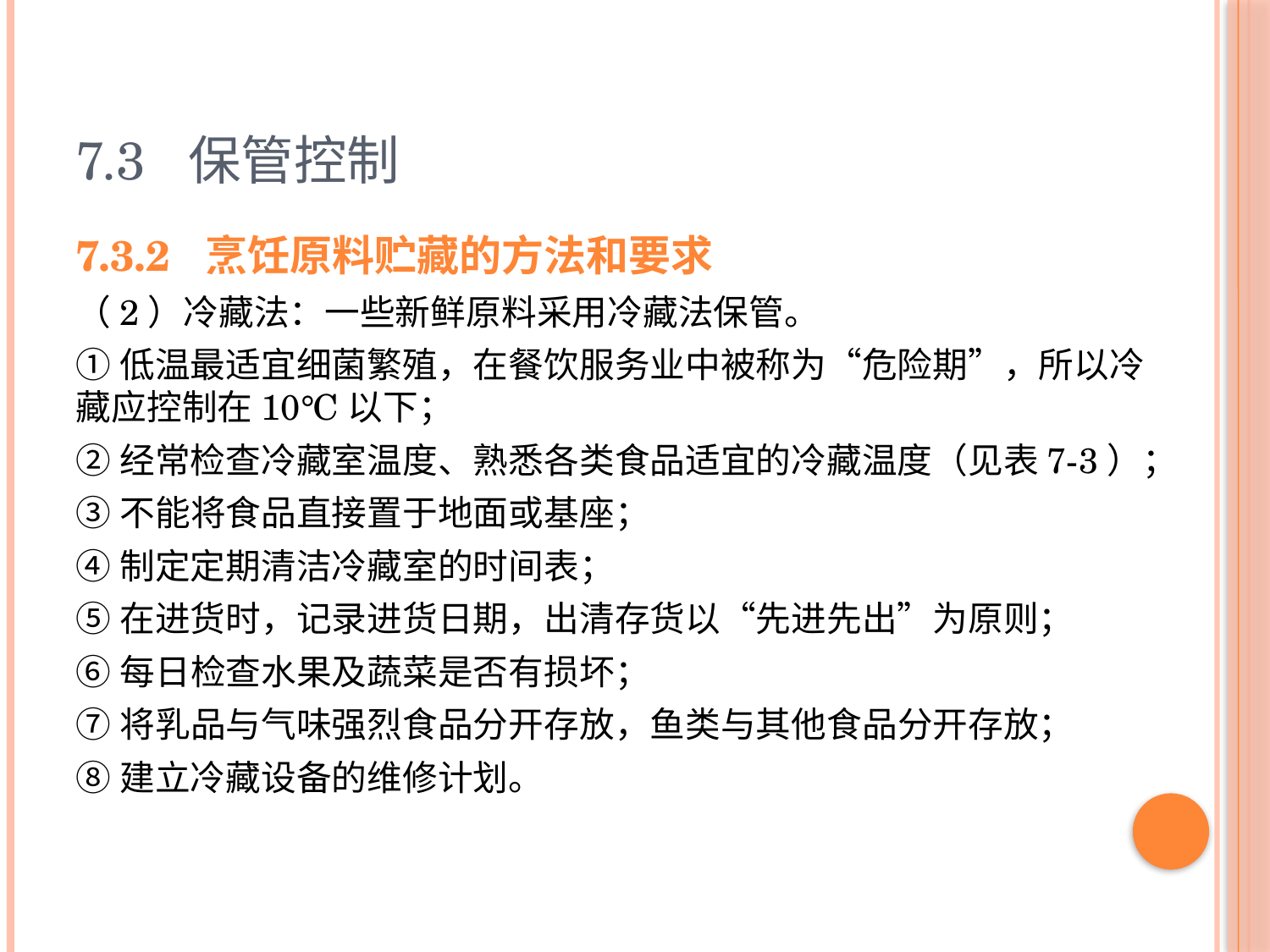

# 7.3  保管控制
7.3.2  烹饪原料贮藏的方法和要求
（2）冷藏法：一些新鲜原料采用冷藏法保管。
①低温最适宜细菌繁殖，在餐饮服务业中被称为“危险期”，所以冷藏应控制在10℃以下；
②经常检查冷藏室温度、熟悉各类食品适宜的冷藏温度（见表7-3）；
③不能将食品直接置于地面或基座；
④制定定期清洁冷藏室的时间表；
⑤在进货时，记录进货日期，出清存货以“先进先出”为原则；
⑥每日检查水果及蔬菜是否有损坏；
⑦将乳品与气味强烈食品分开存放，鱼类与其他食品分开存放；
⑧建立冷藏设备的维修计划。